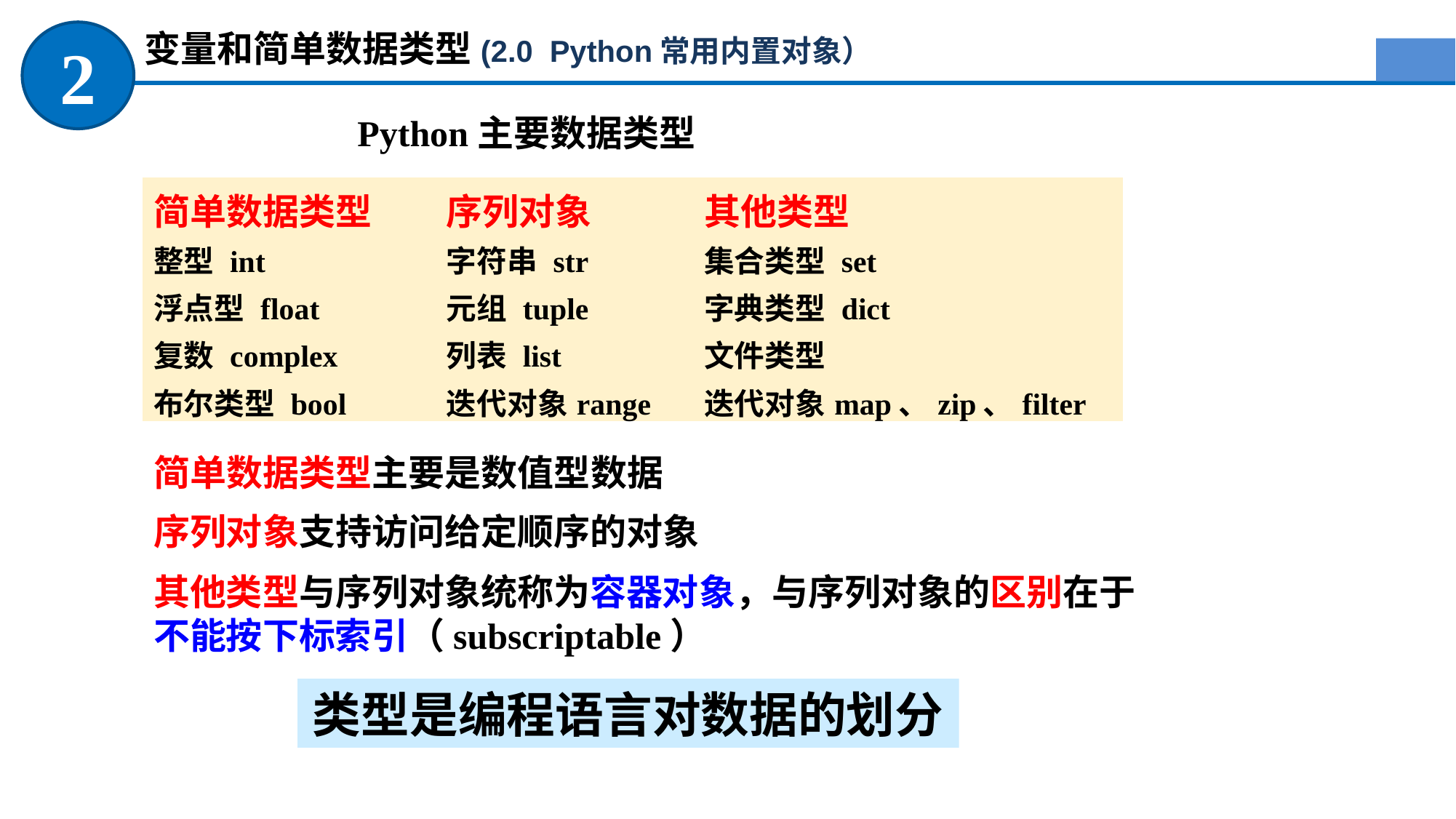

变量和简单数据类型(2.0  Python常用内置对象）
2

Python主要数据类型
| 简单数据类型 | 序列对象 | 其他类型 |
| --- | --- | --- |
| 整型 int | 字符串 str | 集合类型 set |
| 浮点型 float | 元组 tuple | 字典类型 dict |
| 复数 complex | 列表 list | 文件类型 |
| 布尔类型 bool | 迭代对象range | 迭代对象map、zip、filter |
简单数据类型主要是数值型数据
序列对象支持访问给定顺序的对象
其他类型与序列对象统称为容器对象，与序列对象的区别在于不能按下标索引（subscriptable）
类型是编程语言对数据的划分